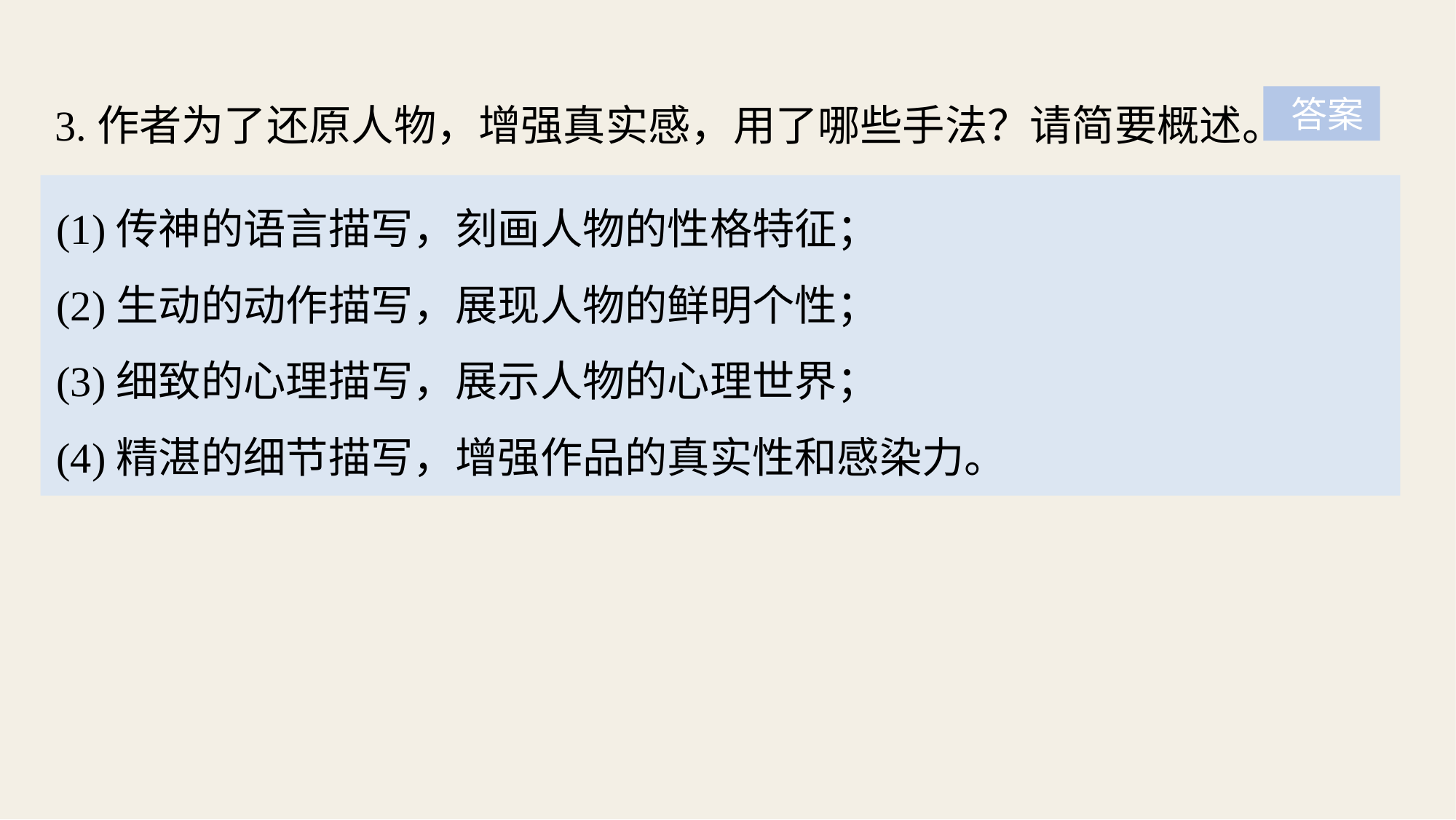

3.作者为了还原人物，增强真实感，用了哪些手法？请简要概述。
 答案
(1)传神的语言描写，刻画人物的性格特征；
(2)生动的动作描写，展现人物的鲜明个性；
(3)细致的心理描写，展示人物的心理世界；
(4)精湛的细节描写，增强作品的真实性和感染力。